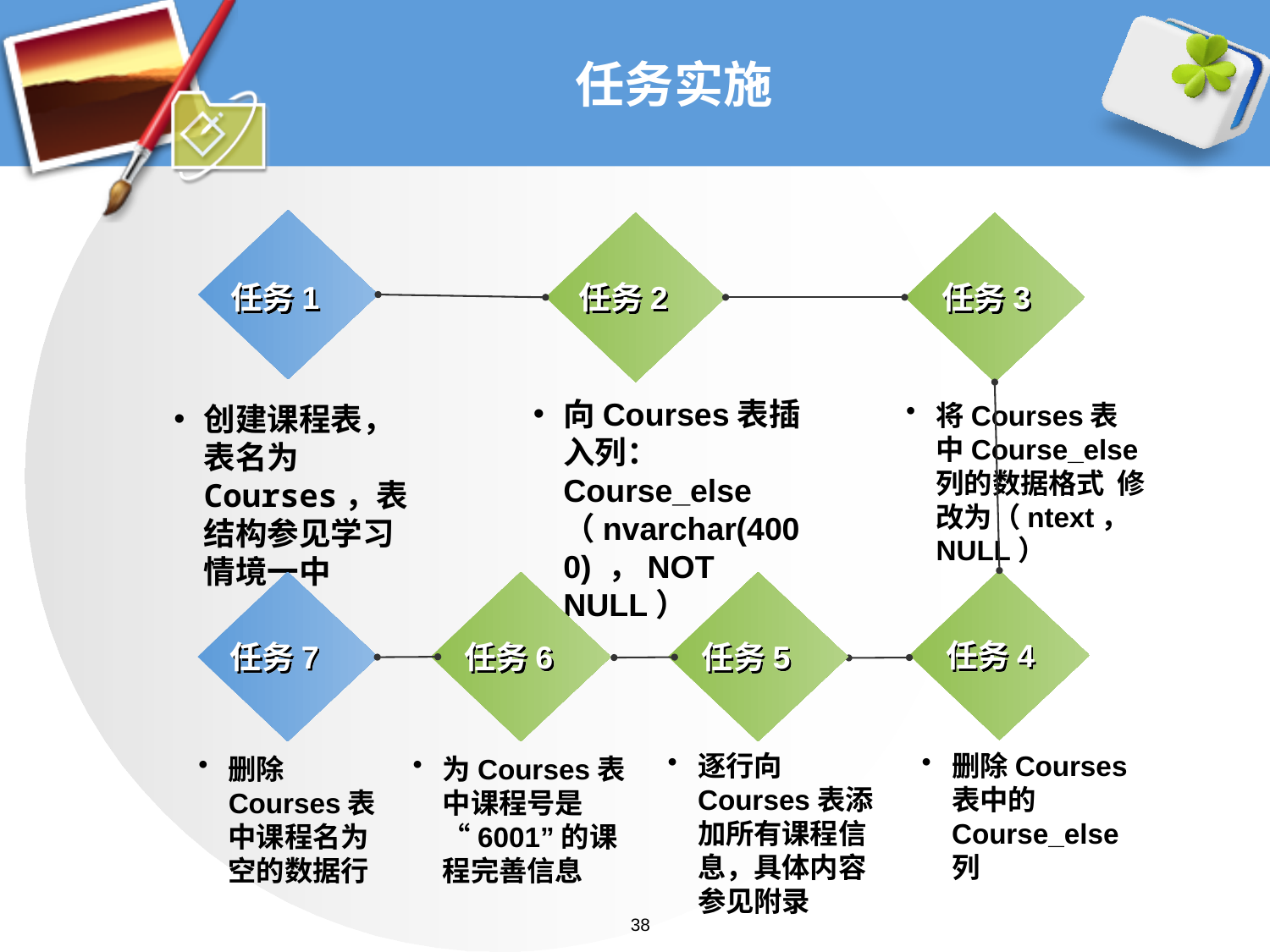

# 任务实施

任务1
任务2
任务3
向Courses表插入列：Course_else（nvarchar(4000) ，NOT NULL）
将Courses表中Course_else列的数据格式  修改为（ntext，NULL）
创建课程表，表名为Courses，表结构参见学习情境一中

任务4
任务7
任务6
任务5
逐行向Courses表添加所有课程信息，具体内容参见附录
删除Courses表中的Course_else列
删除Courses表中课程名为空的数据行
为Courses表中课程号是“6001”的课程完善信息
38